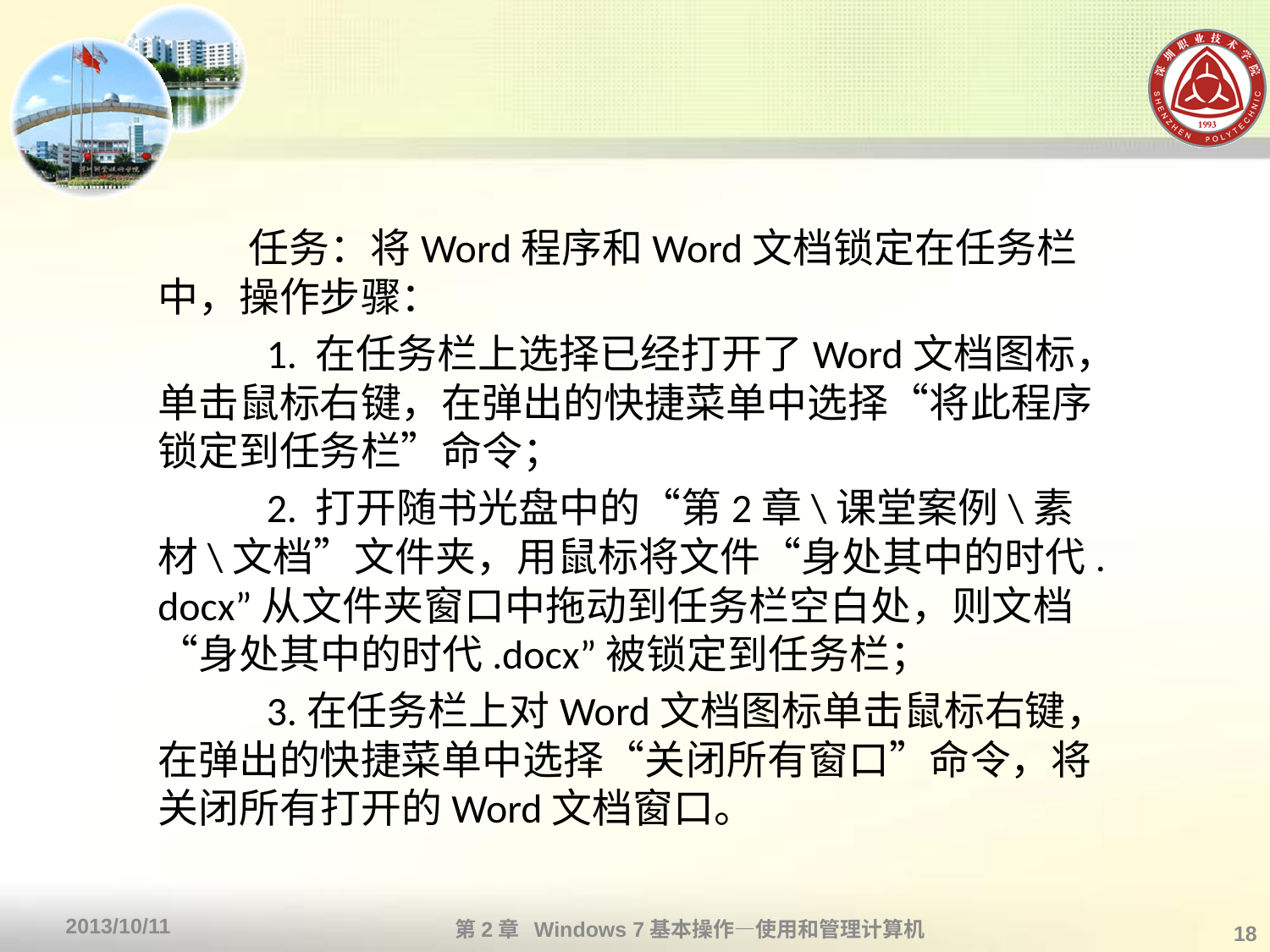

#
         任务：将Word程序和Word文档锁定在任务栏中，操作步骤：
　  　1. 在任务栏上选择已经打开了Word文档图标，单击鼠标右键，在弹出的快捷菜单中选择“将此程序锁定到任务栏”命令；
　　  2. 打开随书光盘中的“第2章\课堂案例\素材\文档”文件夹，用鼠标将文件“身处其中的时代.docx”从文件夹窗口中拖动到任务栏空白处，则文档“身处其中的时代.docx”被锁定到任务栏；
　　  3.在任务栏上对Word文档图标单击鼠标右键，在弹出的快捷菜单中选择“关闭所有窗口”命令，将关闭所有打开的Word文档窗口。
第2章  Windows 7基本操作—使用和管理计算机
2013/10/11
18